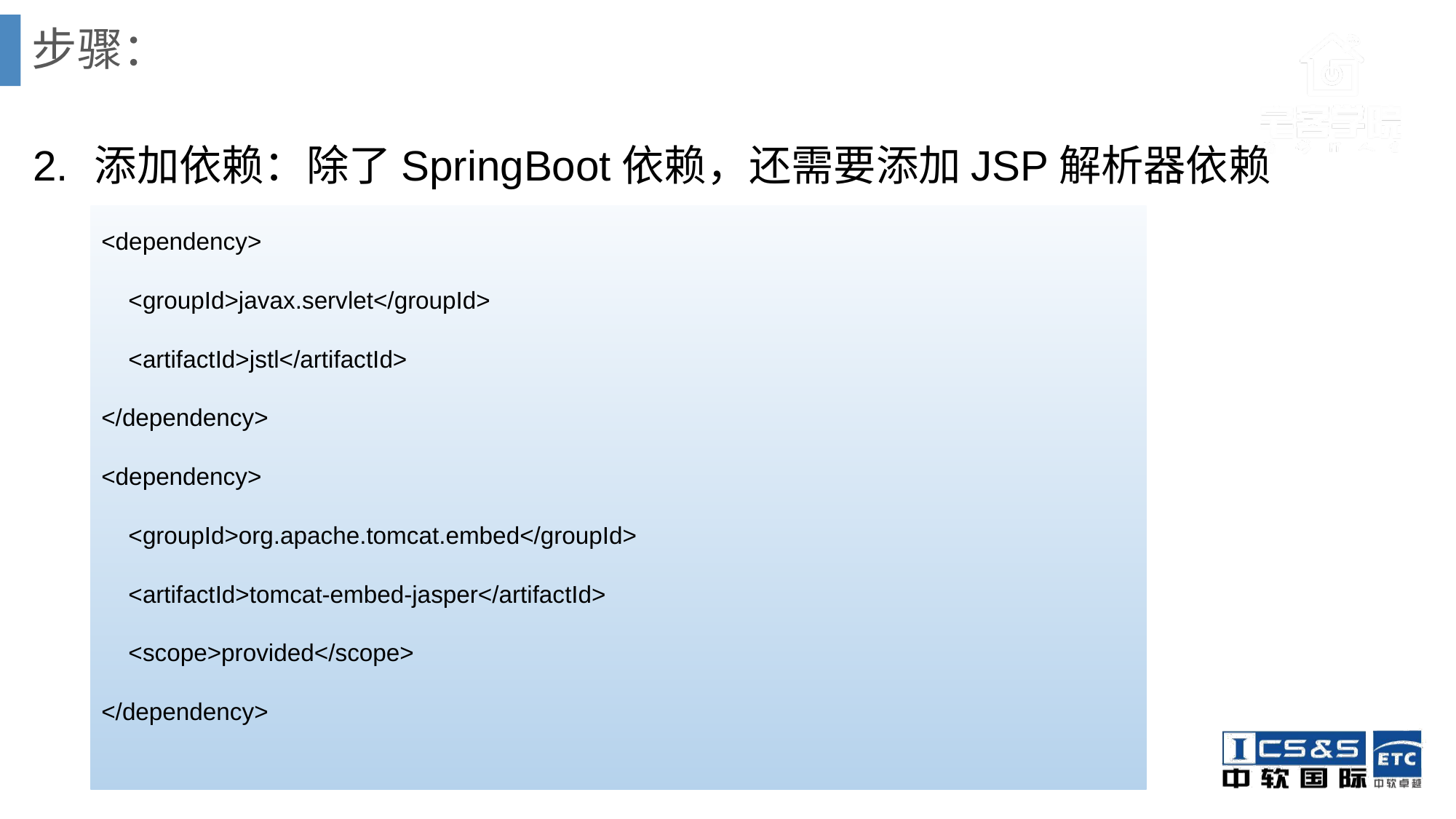

# 步骤：
添加依赖：除了SpringBoot依赖，还需要添加JSP解析器依赖

<dependency>
    <groupId>javax.servlet</groupId>
    <artifactId>jstl</artifactId>
</dependency>
<dependency>
    <groupId>org.apache.tomcat.embed</groupId>
    <artifactId>tomcat-embed-jasper</artifactId>
    <scope>provided</scope>
</dependency>